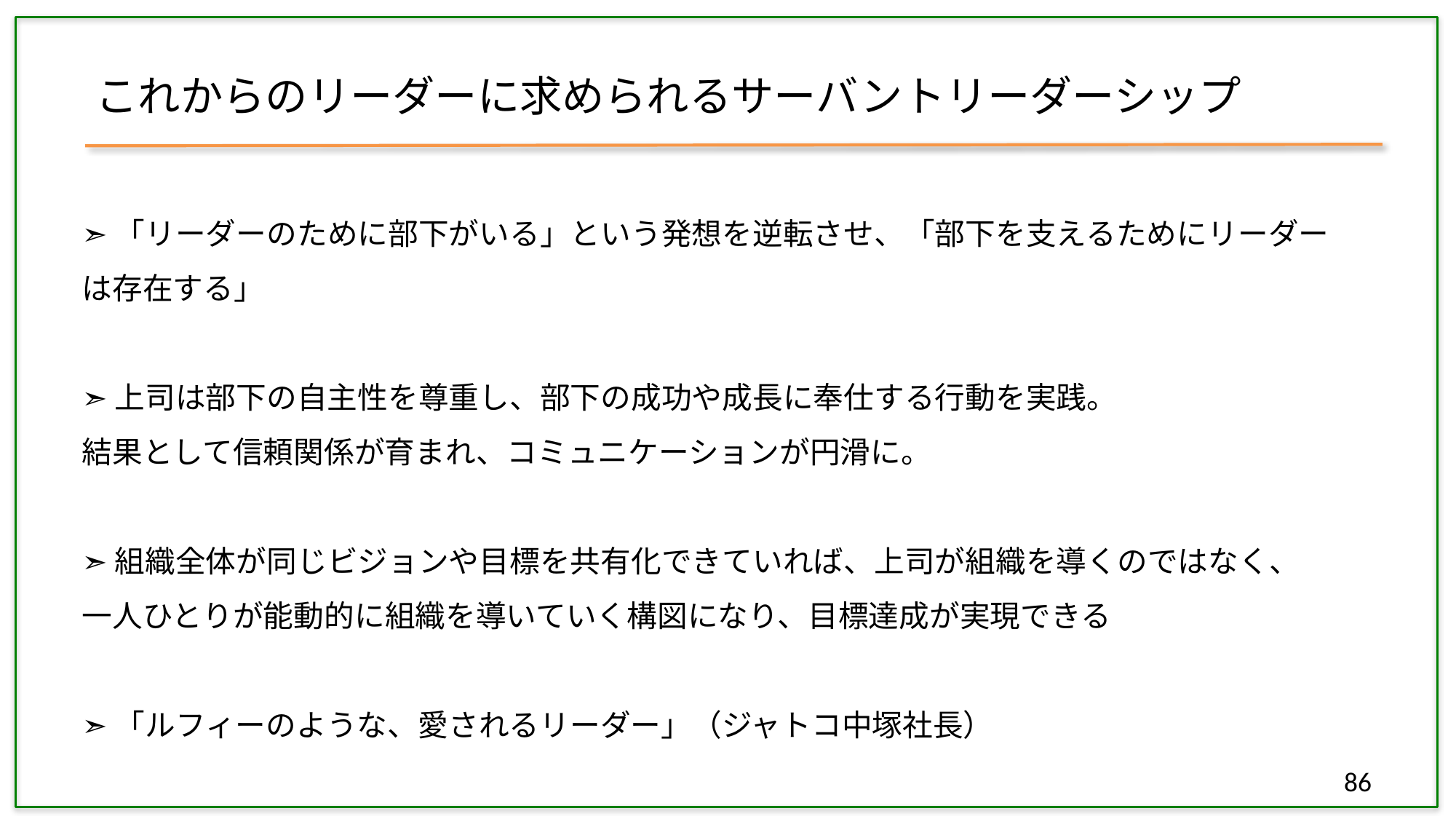

これからのリーダーに求められるサーバントリーダーシップ
➣「リーダーのために部下がいる」という発想を逆転させ、「部下を支えるためにリーダー
は存在する」

➣上司は部下の自主性を尊重し、部下の成功や成長に奉仕する行動を実践。
結果として信頼関係が育まれ、コミュニケーションが円滑に。

➣組織全体が同じビジョンや目標を共有化できていれば、上司が組織を導くのではなく、
一人ひとりが能動的に組織を導いていく構図になり、目標達成が実現できる

➣「ルフィーのような、愛されるリーダー」（ジャトコ中塚社長）

86